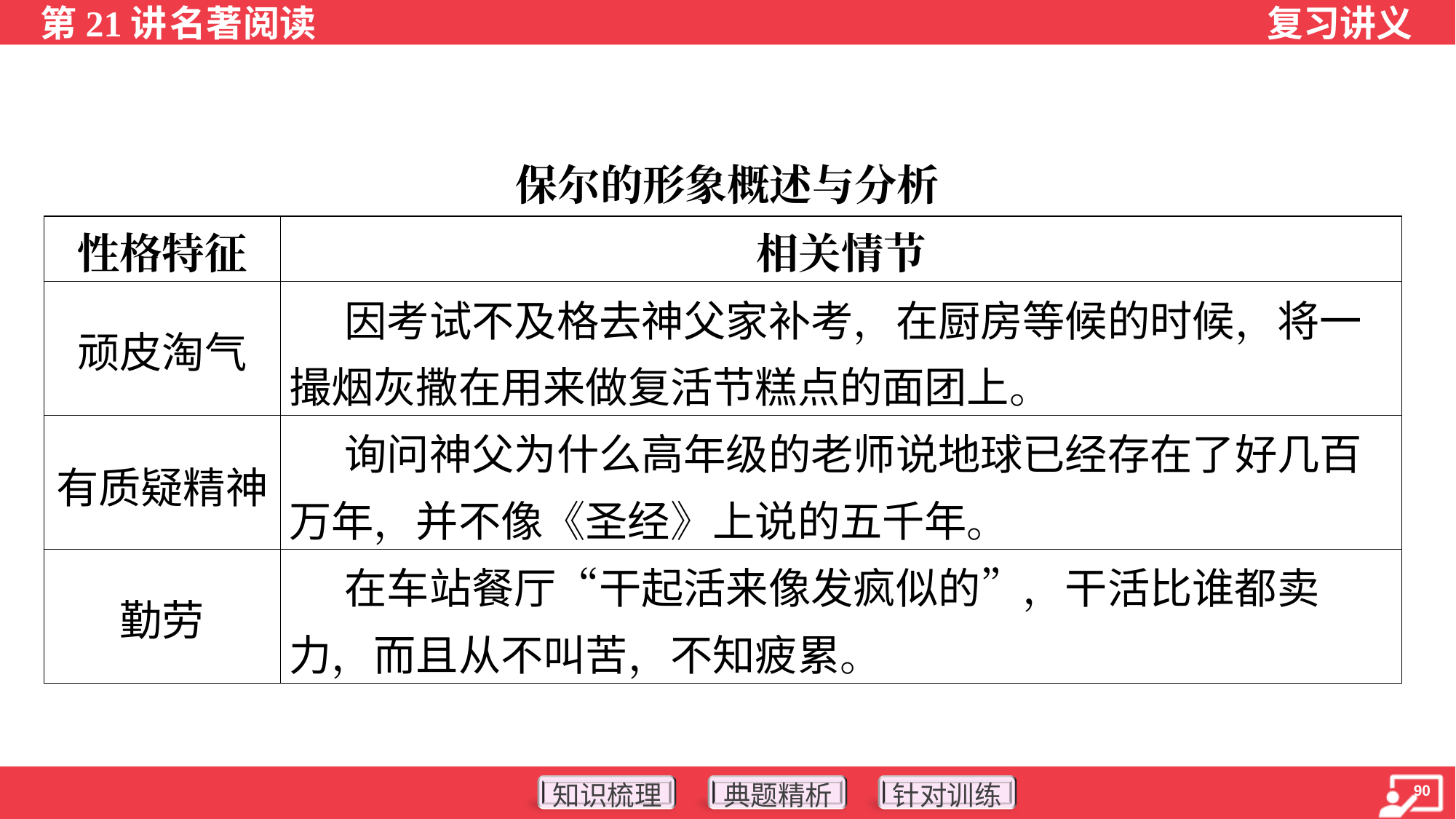

保尔的形象概述与分析
| 性格特征 | 相关情节 |
| --- | --- |
| 顽皮淘气 | 因考试不及格去神父家补考，在厨房等候的时候，将一撮烟灰撒在用来做复活节糕点的面团上。 |
| 有质疑精神 | 询问神父为什么高年级的老师说地球已经存在了好几百万年，并不像《圣经》上说的五千年。 |
| 勤劳 | 在车站餐厅“干起活来像发疯似的”，干活比谁都卖力，而且从不叫苦，不知疲累。 |